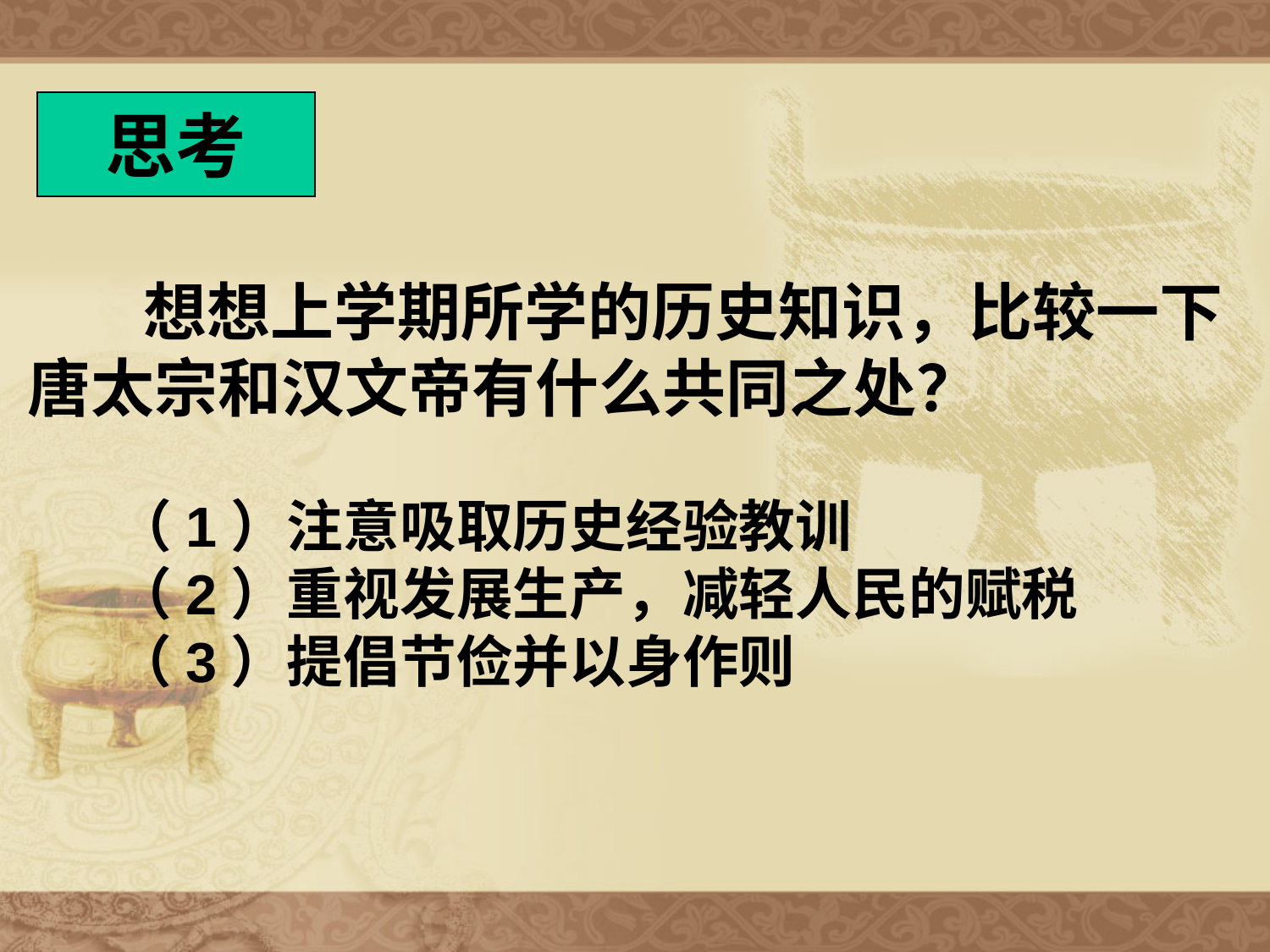

思考
       想想上学期所学的历史知识，比较一下唐太宗和汉文帝有什么共同之处？
（1）注意吸取历史经验教训
（2）重视发展生产，减轻人民的赋税
（3）提倡节俭并以身作则